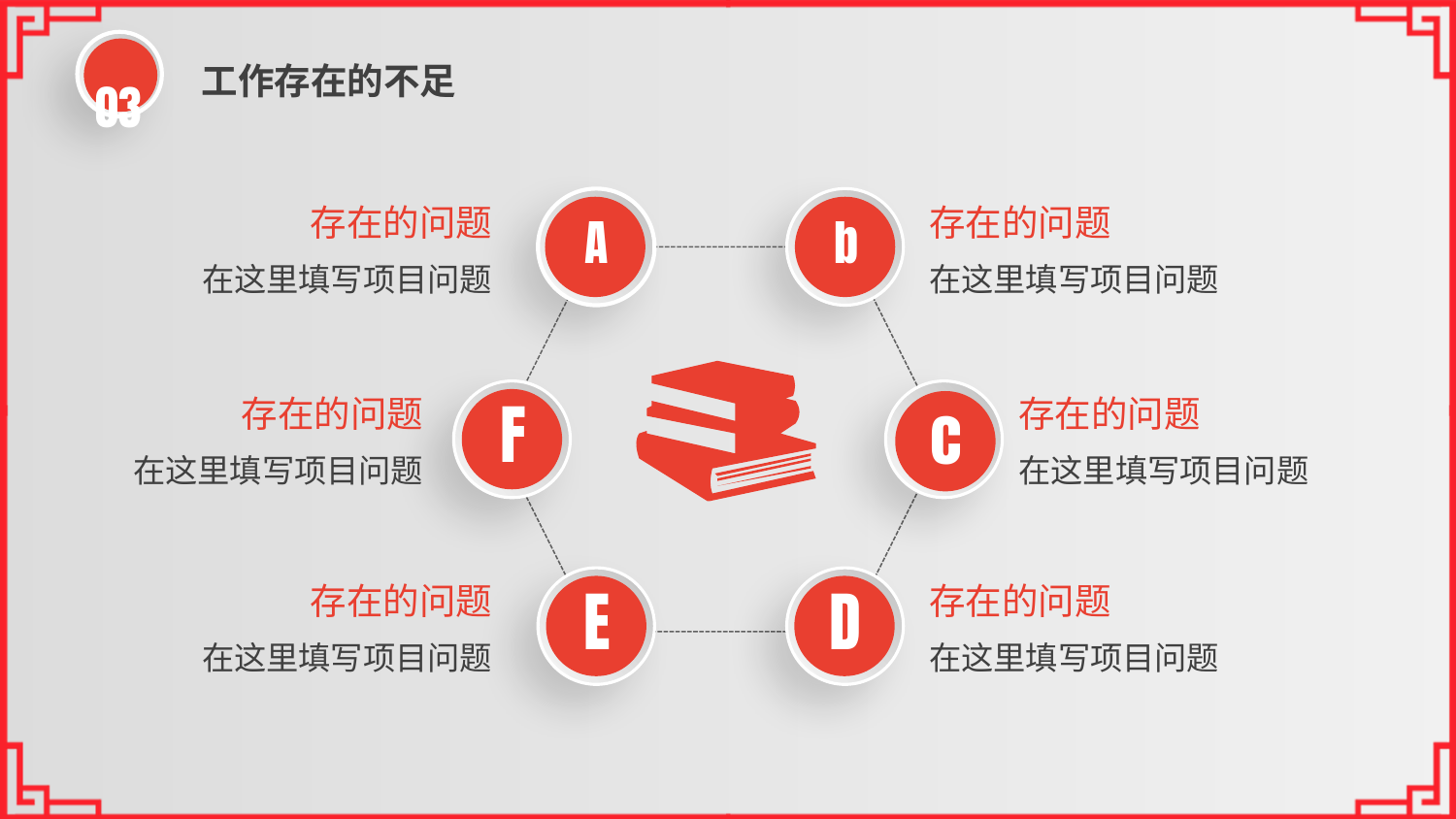

03

工作存在的不足

存在的问题
存在的问题

A
b
在这里填写项目问题
在这里填写项目问题

存在的问题
存在的问题

F

c
在这里填写项目问题
在这里填写项目问题

存在的问题
存在的问题

E
D
在这里填写项目问题
在这里填写项目问题